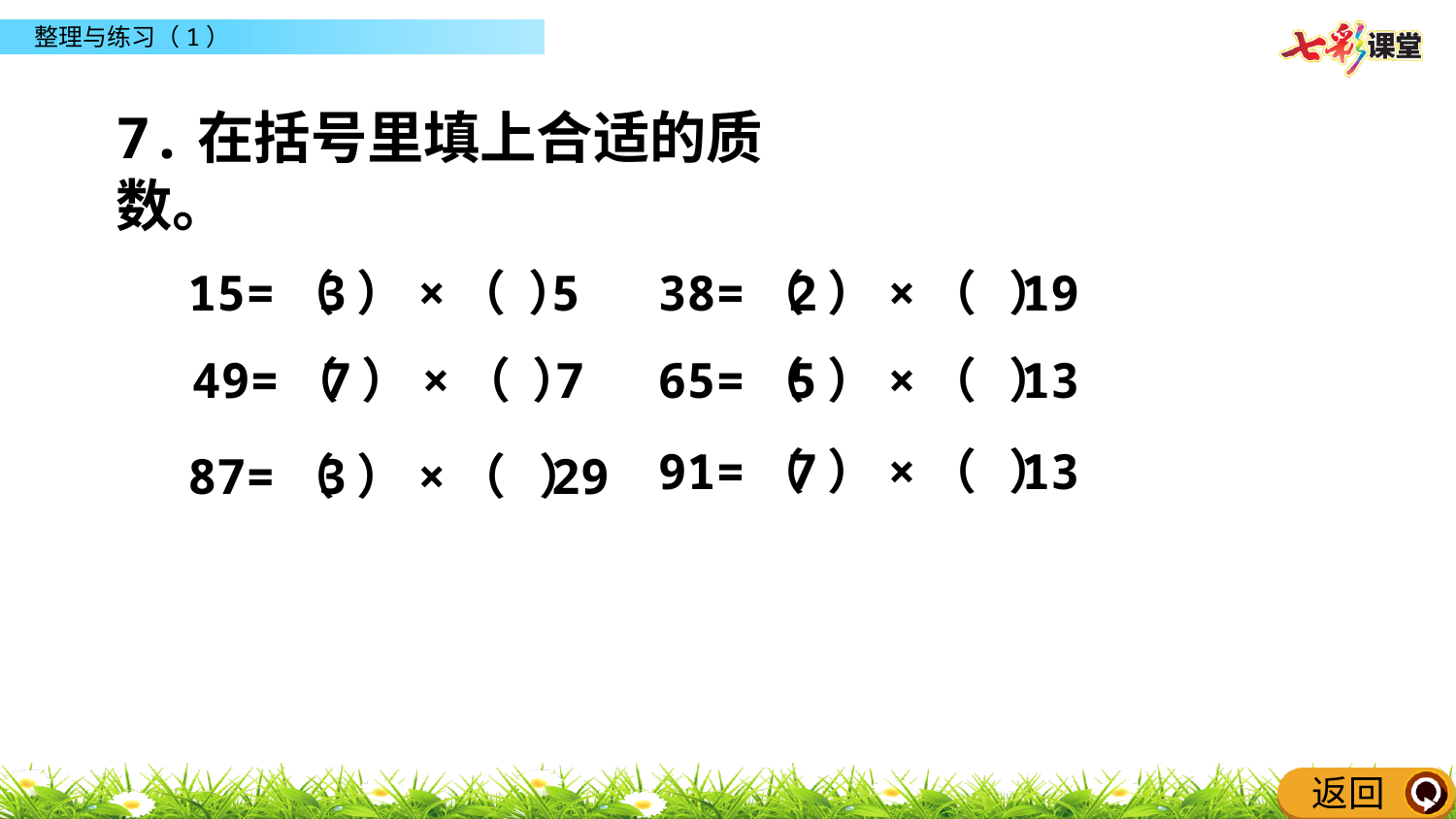

7.在括号里填上合适的质数。
15=（  ）×（  ）
3       5
38=（  ）×（   ）
2       19
49=（  ）×（  ）
7       7
65=（  ）×（   ）
5       13
91=（  ）×（   ）
7       13
87=（  ）×（   ）
3       29